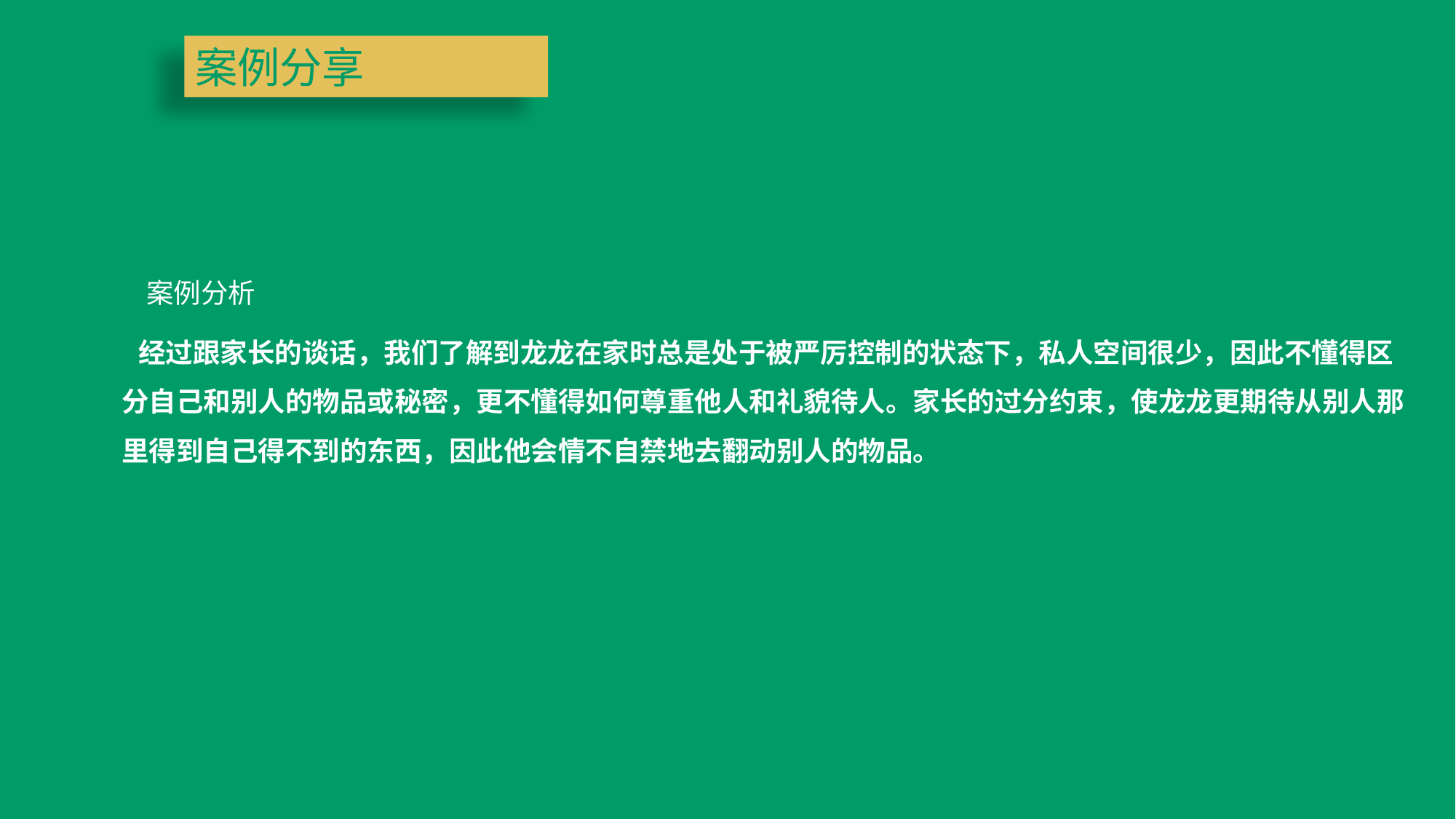

案例分享

案例分析
  经过跟家长的谈话，我们了解到龙龙在家时总是处于被严厉控制的状态下，私人空间很少，因此不懂得区分自己和别人的物品或秘密，更不懂得如何尊重他人和礼貌待人。家长的过分约束，使龙龙更期待从别人那里得到自己得不到的东西，因此他会情不自禁地去翻动别人的物品。